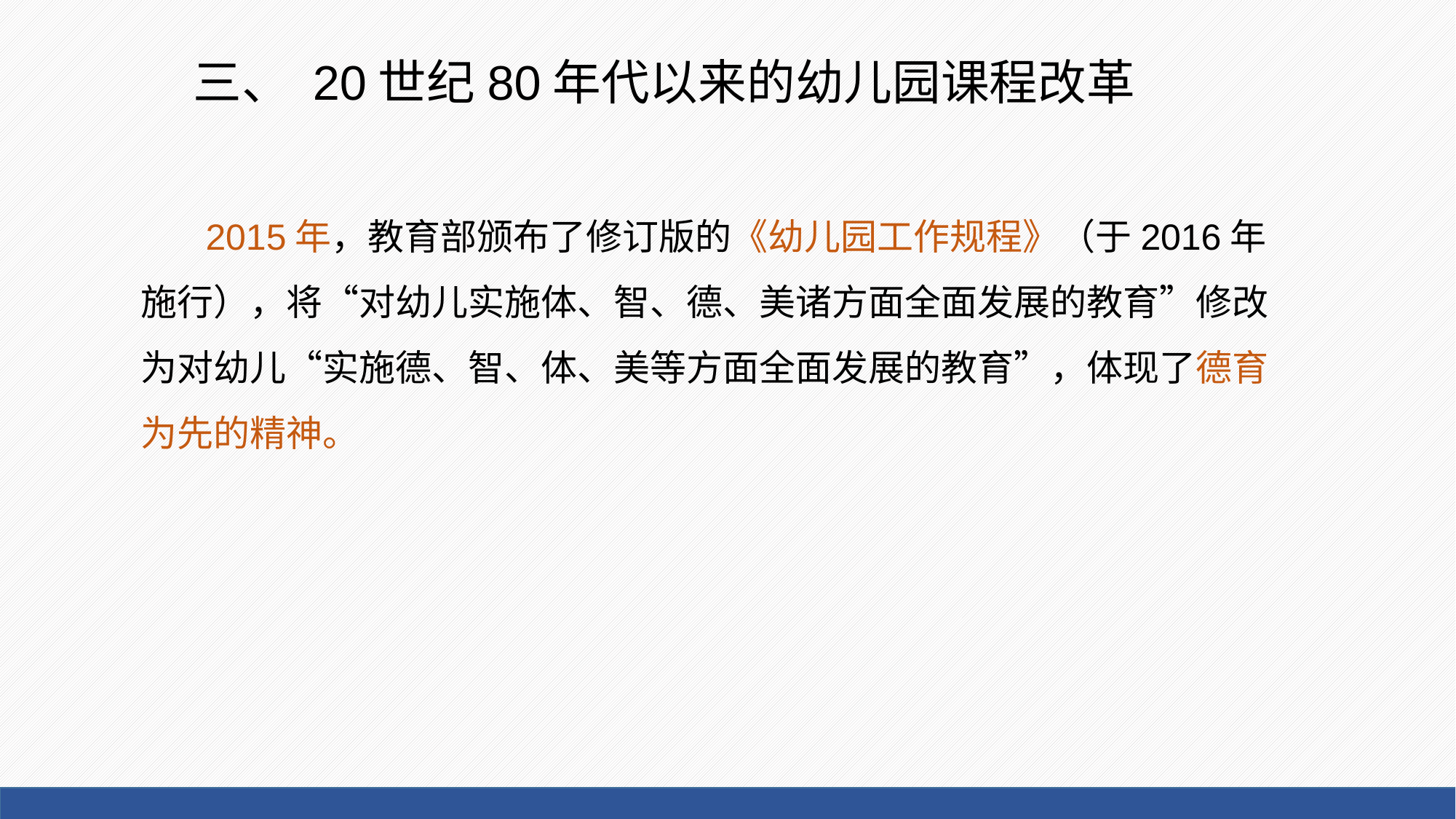

# 三、 20世纪80年代以来的幼儿园课程改革
 2015年，教育部颁布了修订版的《幼儿园工作规程》（于2016年施行），将“对幼儿实施体、智、德、美诸方面全面发展的教育”修改为对幼儿“实施德、智、体、美等方面全面发展的教育”，体现了德育为先的精神。